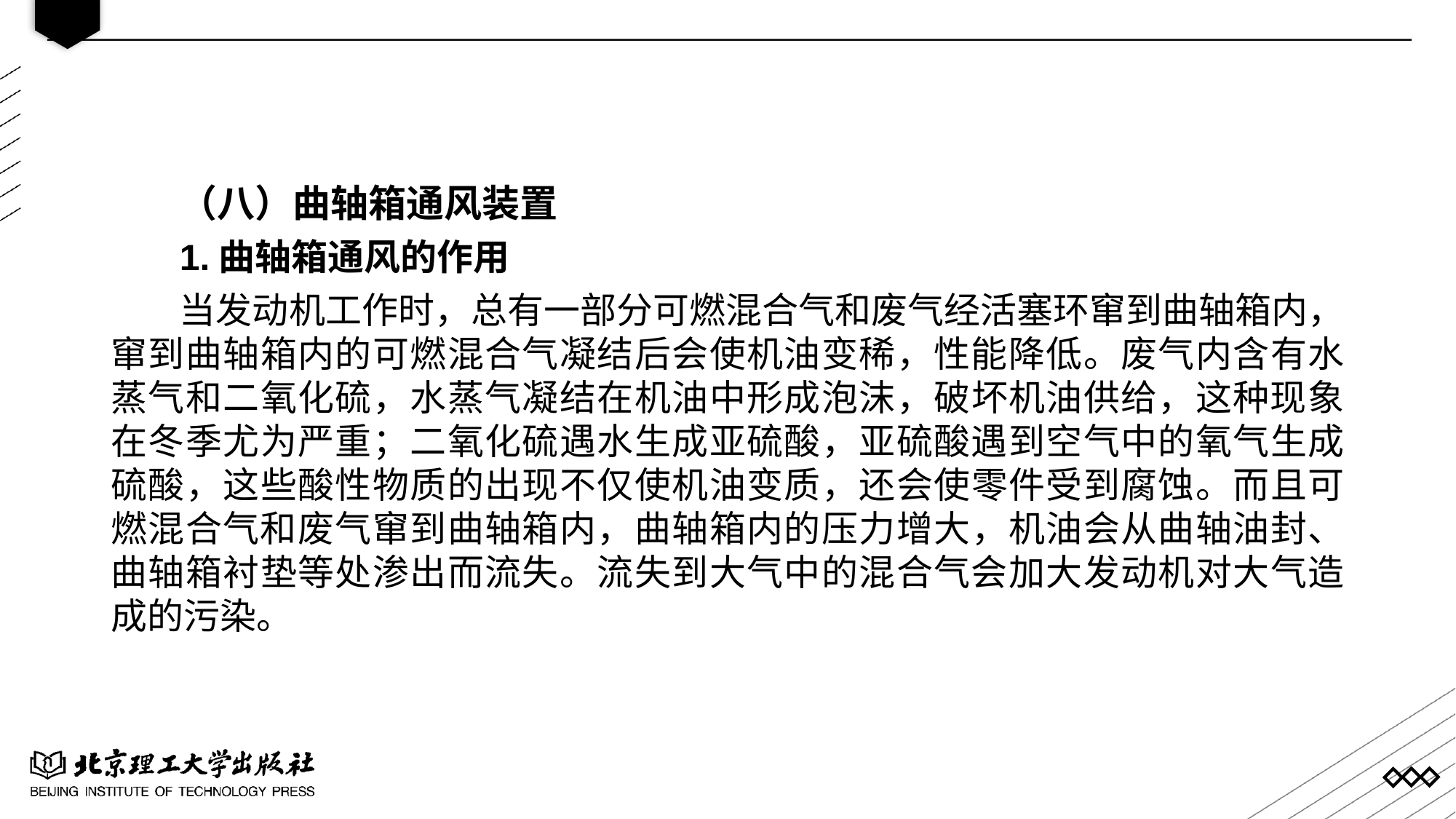

（八）曲轴箱通风装置
1.曲轴箱通风的作用
当发动机工作时，总有一部分可燃混合气和废气经活塞环窜到曲轴箱内，窜到曲轴箱内的可燃混合气凝结后会使机油变稀，性能降低。废气内含有水蒸气和二氧化硫，水蒸气凝结在机油中形成泡沫，破坏机油供给，这种现象在冬季尤为严重；二氧化硫遇水生成亚硫酸，亚硫酸遇到空气中的氧气生成硫酸，这些酸性物质的出现不仅使机油变质，还会使零件受到腐蚀。而且可燃混合气和废气窜到曲轴箱内，曲轴箱内的压力增大，机油会从曲轴油封、曲轴箱衬垫等处渗出而流失。流失到大气中的混合气会加大发动机对大气造成的污染。